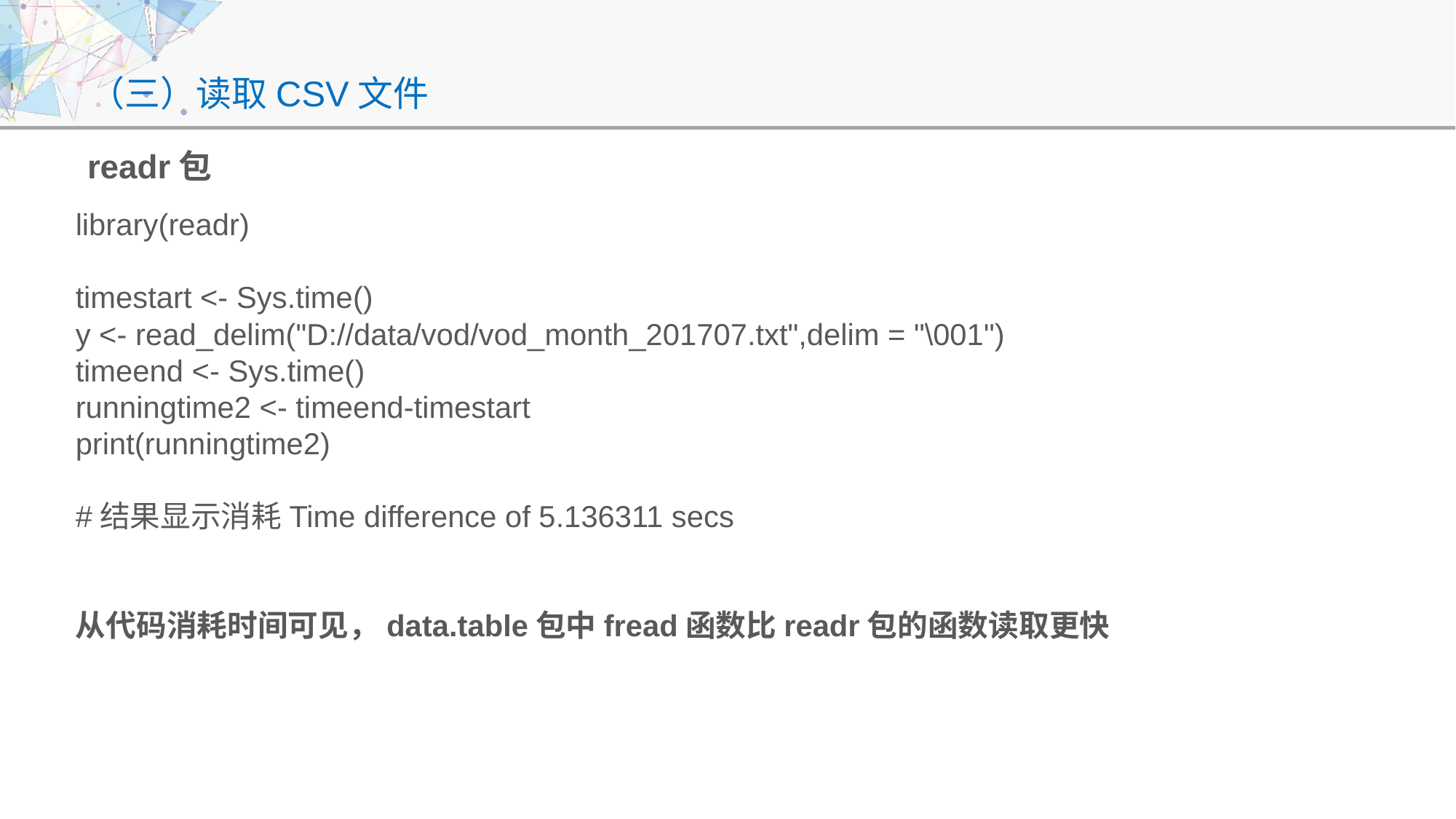

# （三）读取CSV文件
readr包
library(readr)

timestart <- Sys.time()
y <- read_delim("D://data/vod/vod_month_201707.txt",delim = "\001")
timeend <- Sys.time()
runningtime2 <- timeend-timestart
print(runningtime2)

#结果显示消耗Time difference of 5.136311 secs

从代码消耗时间可见，data.table包中fread函数比readr包的函数读取更快